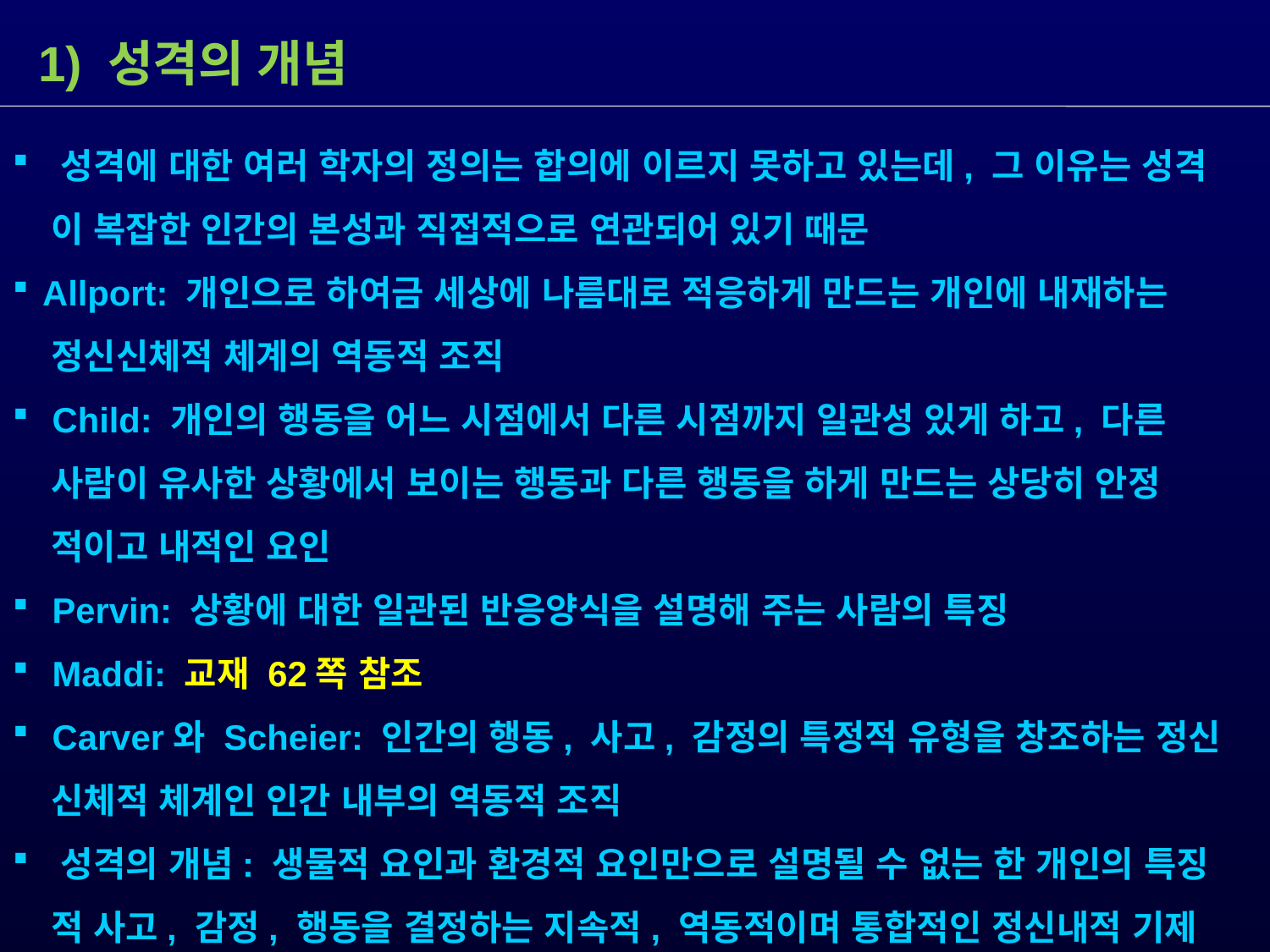

1) 성격의 개념

 성격에 대한 여러 학자의 정의는 합의에 이르지 못하고 있는데, 그 이유는 성격
   이 복잡한 인간의 본성과 직접적으로 연관되어 있기 때문
Allport: 개인으로 하여금 세상에 나름대로 적응하게 만드는 개인에 내재하는
   정신신체적 체계의 역동적 조직
 Child: 개인의 행동을 어느 시점에서 다른 시점까지 일관성 있게 하고, 다른
   사람이 유사한 상황에서 보이는 행동과 다른 행동을 하게 만드는 상당히 안정
   적이고 내적인 요인
 Pervin: 상황에 대한 일관된 반응양식을 설명해 주는 사람의 특징
 Maddi: 교재 62쪽 참조
 Carver와 Scheier: 인간의 행동, 사고, 감정의 특정적 유형을 창조하는 정신
   신체적 체계인 인간 내부의 역동적 조직
 성격의 개념: 생물적 요인과 환경적 요인만으로 설명될 수 없는 한 개인의 특징
   적 사고, 감정, 행동을 결정하는 지속적, 역동적이며 통합적인 정신내적 기제